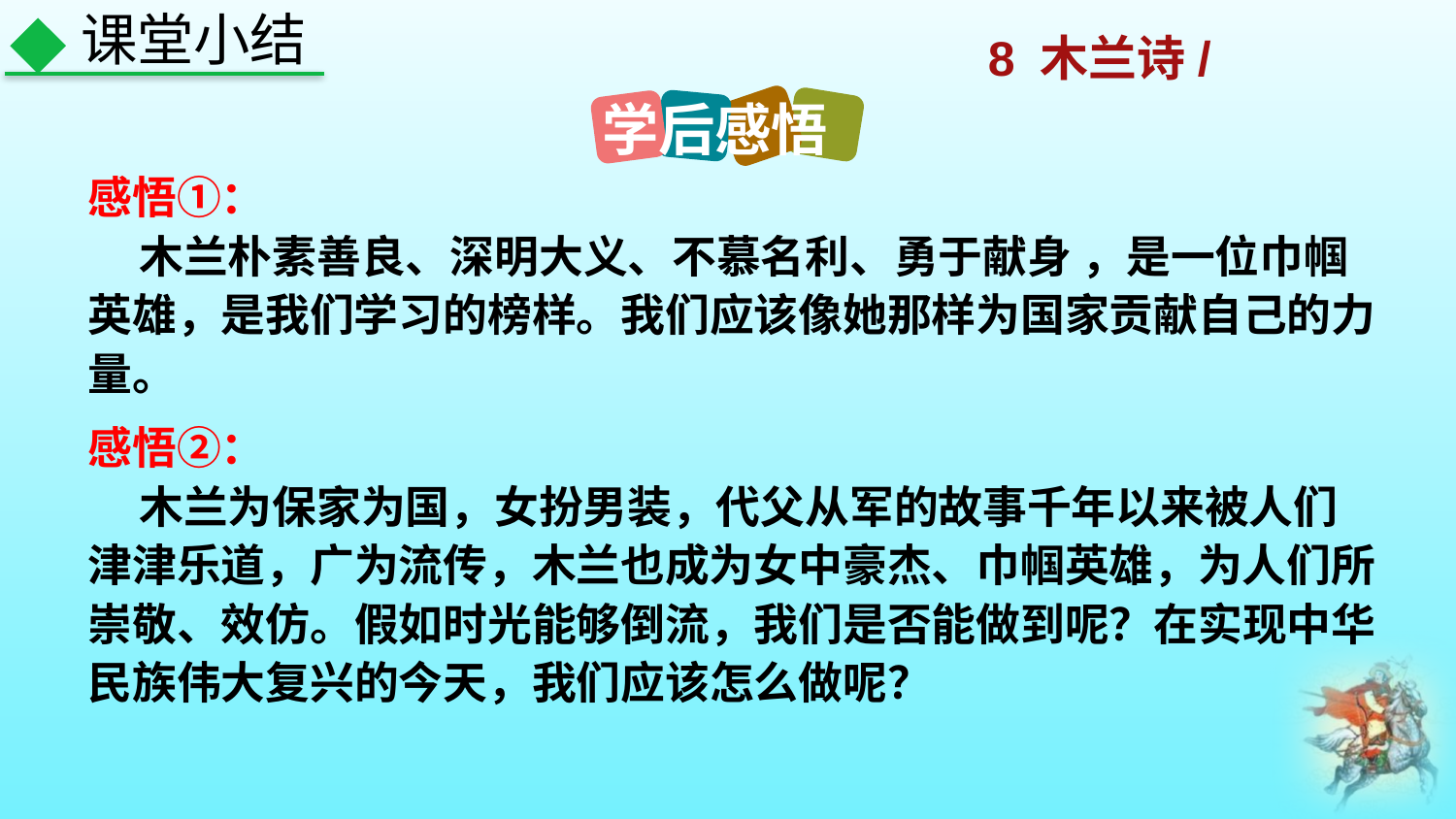

课堂小结

学后感悟

感悟①：
    木兰朴素善良、深明大义、不慕名利、勇于献身 ，是一位巾帼英雄，是我们学习的榜样。我们应该像她那样为国家贡献自己的力量。
感悟②：
    木兰为保家为国，女扮男装，代父从军的故事千年以来被人们津津乐道，广为流传，木兰也成为女中豪杰、巾帼英雄，为人们所崇敬、效仿。假如时光能够倒流，我们是否能做到呢？在实现中华民族伟大复兴的今天，我们应该怎么做呢？